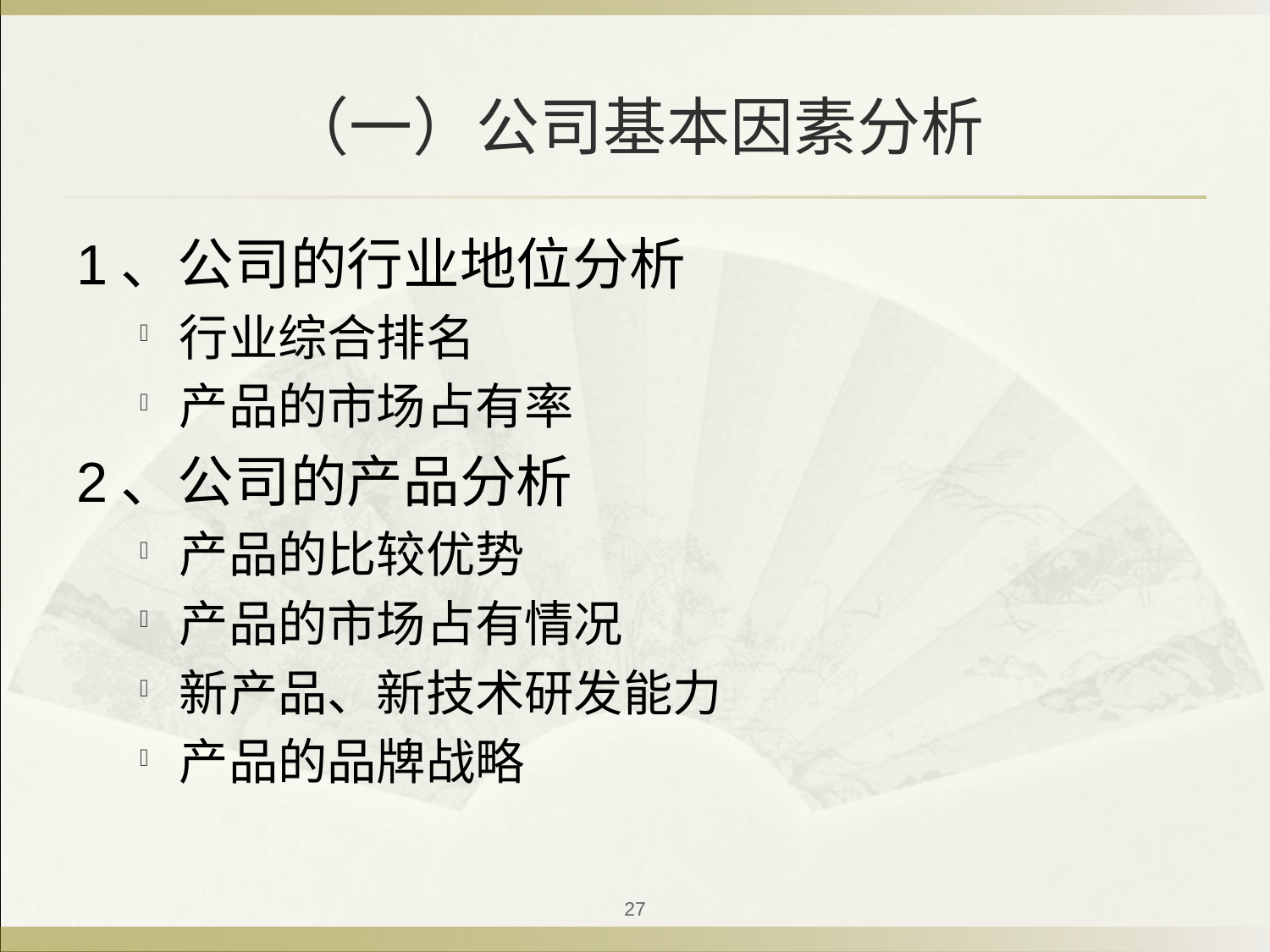

# （一）公司基本因素分析
1、公司的行业地位分析
行业综合排名
产品的市场占有率
2、公司的产品分析
产品的比较优势
产品的市场占有情况
新产品、新技术研发能力
产品的品牌战略
27